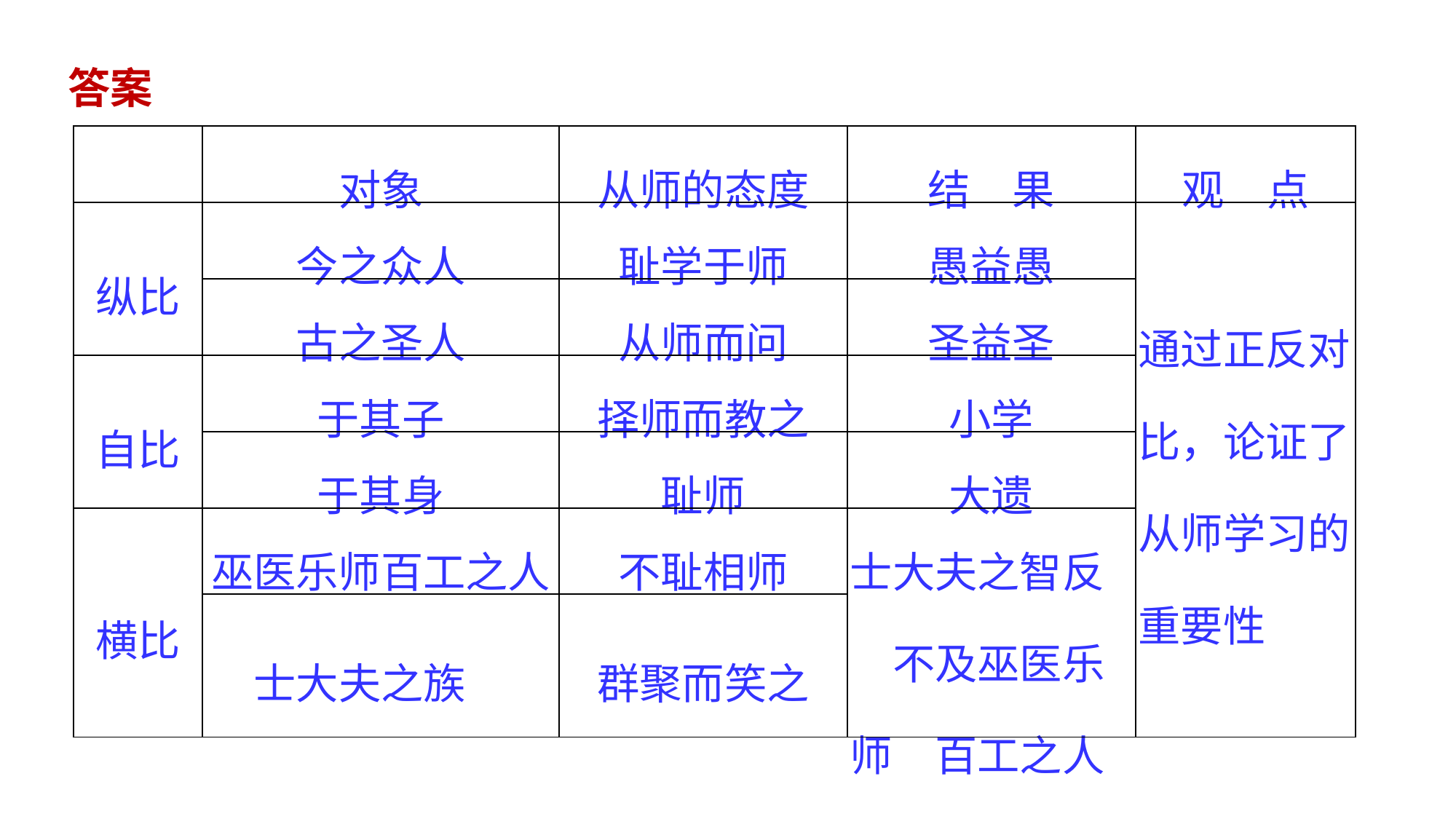

答案
|  | 对象 | 从师的态度 | 结　果 | 观　点 |
| --- | --- | --- | --- | --- |
| 纵比 | 今之众人 | 耻学于师 | 愚益愚 | 通过正反对比，论证了从师学习的重要性 |
|  | 古之圣人 | 从师而问 | 圣益圣 |  |
| 自比 | 于其子 | 择师而教之 | 小学 |  |
|  | 于其身 | 耻师 | 大遗 |  |
| 横比 | 巫医乐师百工之人 | 不耻相师 | 士大夫之智反　不及巫医乐师　百工之人 |  |
|  | 士大夫之族 | 群聚而笑之 |  |  |